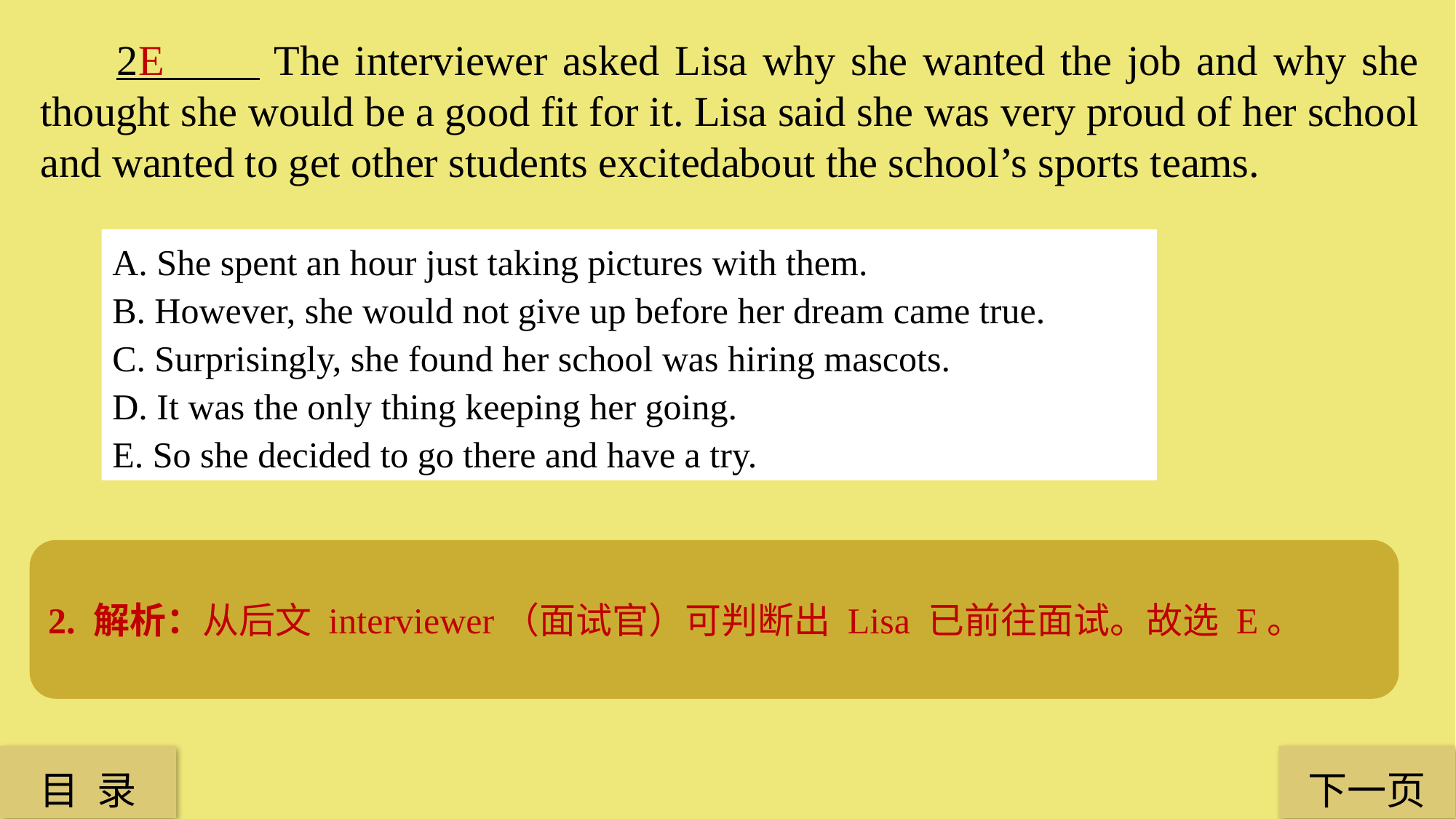

2         The interviewer asked Lisa why she wanted the job and why she thought she would be a good fit for it. Lisa said she was very proud of her school and wanted to get other students excitedabout the school’s sports teams.
E
A. She spent an hour just taking pictures with them.
B. However, she would not give up before her dream came true.
C. Surprisingly, she found her school was hiring mascots.
D. It was the only thing keeping her going.
E. So she decided to go there and have a try.
2. 解析：从后文 interviewer（面试官）可判断出 Lisa 已前往面试。故选 E。